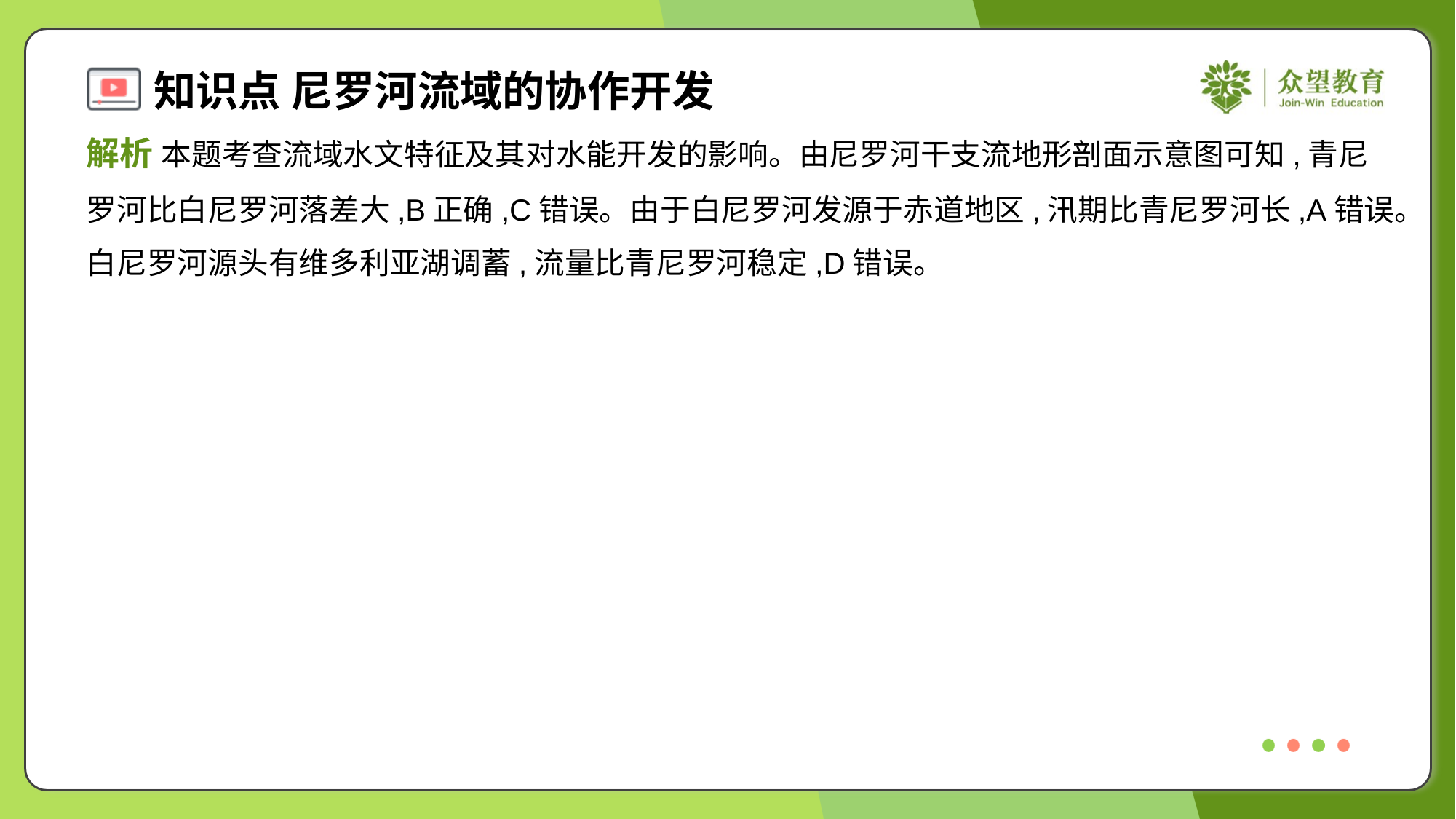

解析 本题考查流域水文特征及其对水能开发的影响。由尼罗河干支流地形剖面示意图可知,青尼
罗河比白尼罗河落差大,B正确,C错误。由于白尼罗河发源于赤道地区,汛期比青尼罗河长,A错误。
白尼罗河源头有维多利亚湖调蓄,流量比青尼罗河稳定,D错误。